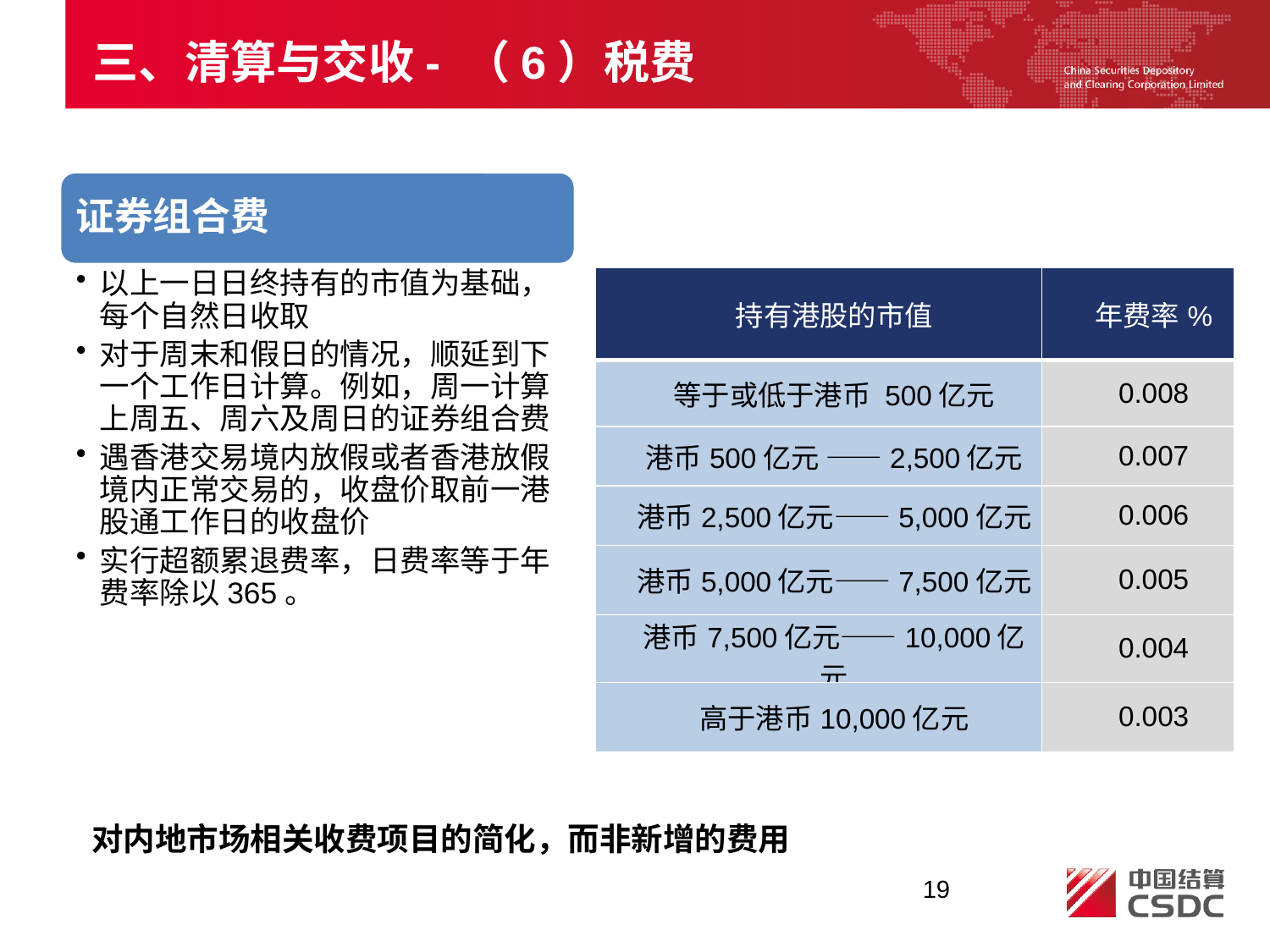

三、清算与交收- （6）税费
证券组合费
以上一日日终持有的市值为基础，每个自然日收取
对于周末和假日的情况，顺延到下一个工作日计算。例如，周一计算上周五、周六及周日的证券组合费
遇香港交易境内放假或者香港放假境内正常交易的，收盘价取前一港股通工作日的收盘价
实行超额累退费率，日费率等于年费率除以365。
| 持有港股的市值 | 年费率% |
| --- | --- |
| 等于或低于港币 500亿元 | 0.008 |
| 港币500亿元 ——2,500亿元 | 0.007 |
| 港币2,500亿元——5,000亿元 | 0.006 |
| 港币5,000亿元——7,500亿元 | 0.005 |
| 港币7,500亿元——10,000亿元 | 0.004 |
| 高于港币10,000亿元 | 0.003 |
对内地市场相关收费项目的简化，而非新增的费用
19